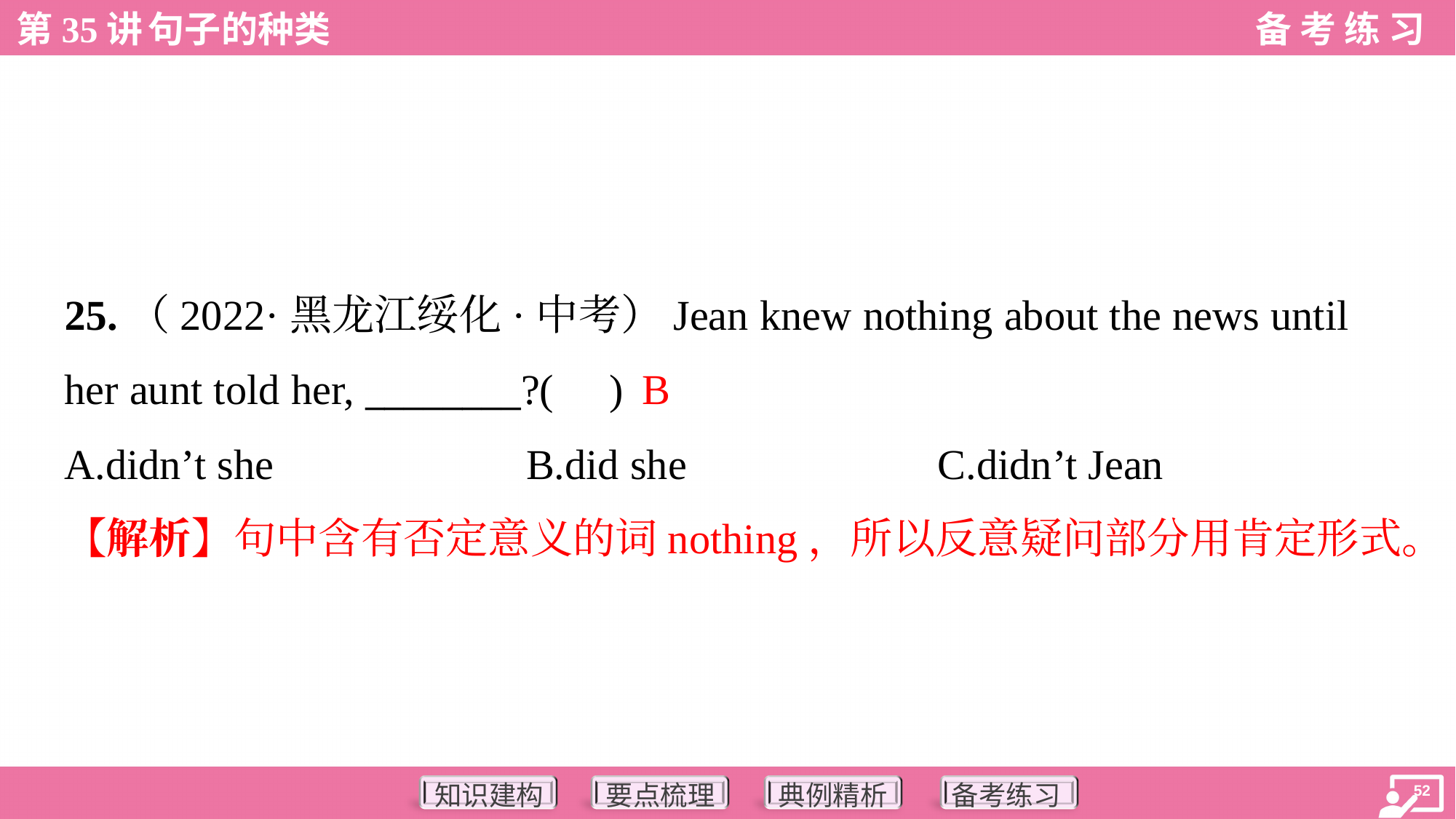

25.（2022·黑龙江绥化·中考）Jean knew nothing about the news until
her aunt told her, ________?(     )
B
A.didn’t she	B.did she	C.didn’t Jean
【解析】句中含有否定意义的词nothing，所以反意疑问部分用肯定形式。